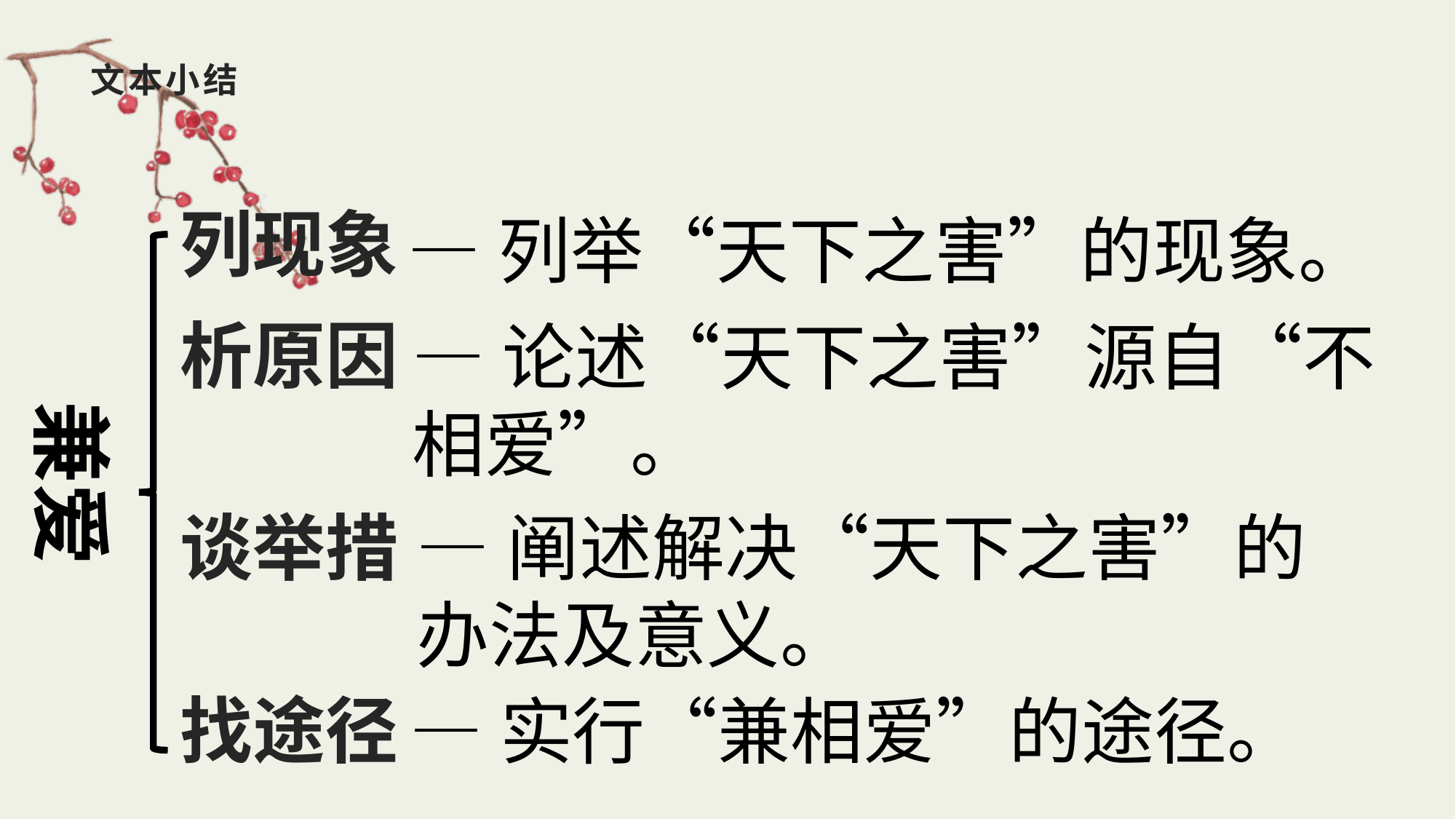

# 文本小结
列现象
—列举“天下之害”的现象。

析原因
—论述“天下之害”源自“不相爱”。
兼爱
—阐述解决“天下之害”的办法及意义。
谈举措
找途径
—实行“兼相爱”的途径。